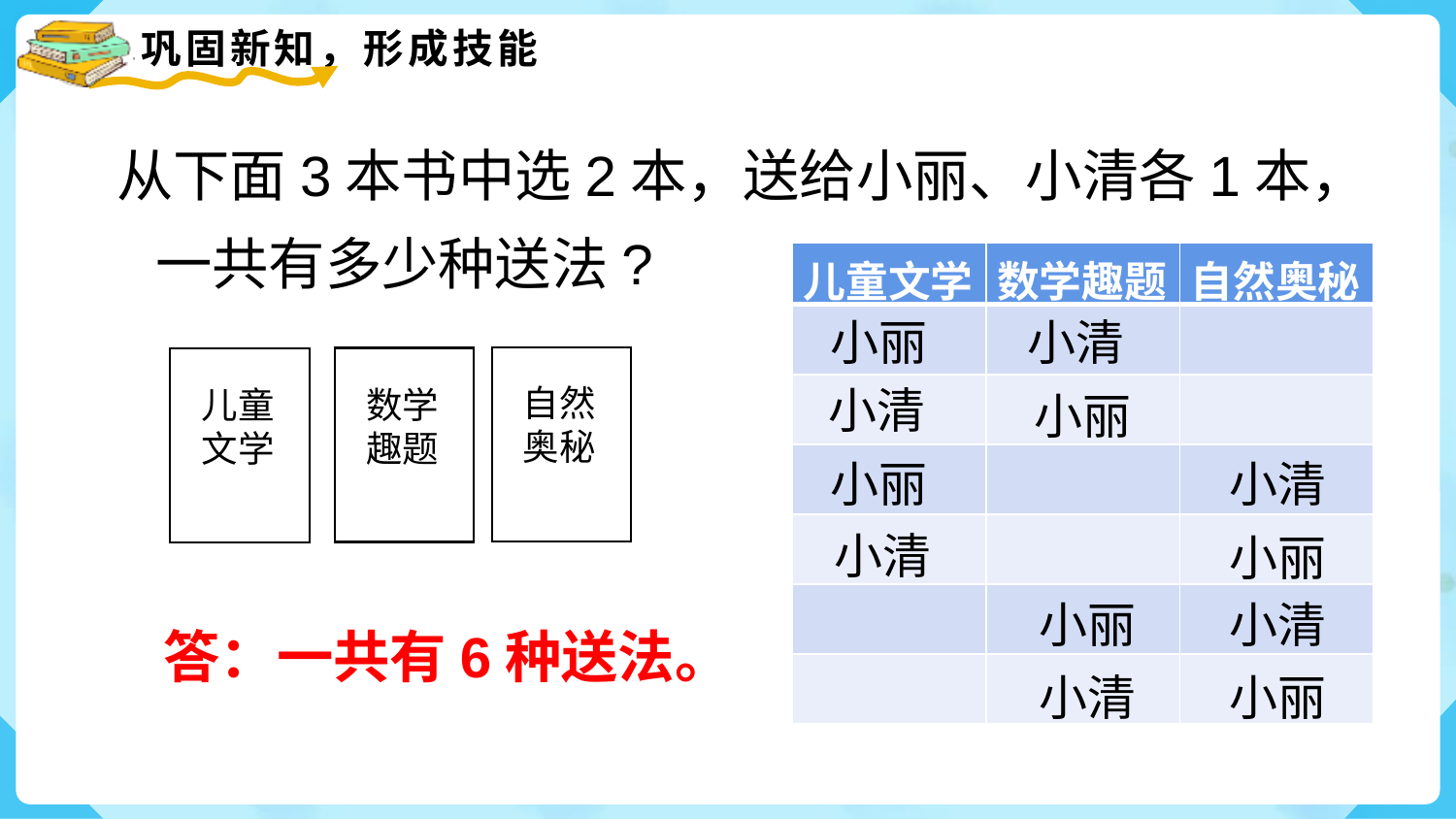

从下面3本书中选2本，送给小丽、小清各1本，
  一共有多少种送法?
| 儿童文学 | 数学趣题 | 自然奥秘 |
| --- | --- | --- |
|  |  |  |
|  |  |  |
|  |  |  |
|  |  |  |
|  |  |  |
|  |  |  |

小清
小丽

自然奥秘

数学趣题

儿童
文学
小清
小丽
小丽
小清
小清
小丽
小丽
小清
答：一共有6种送法。
小清
小丽